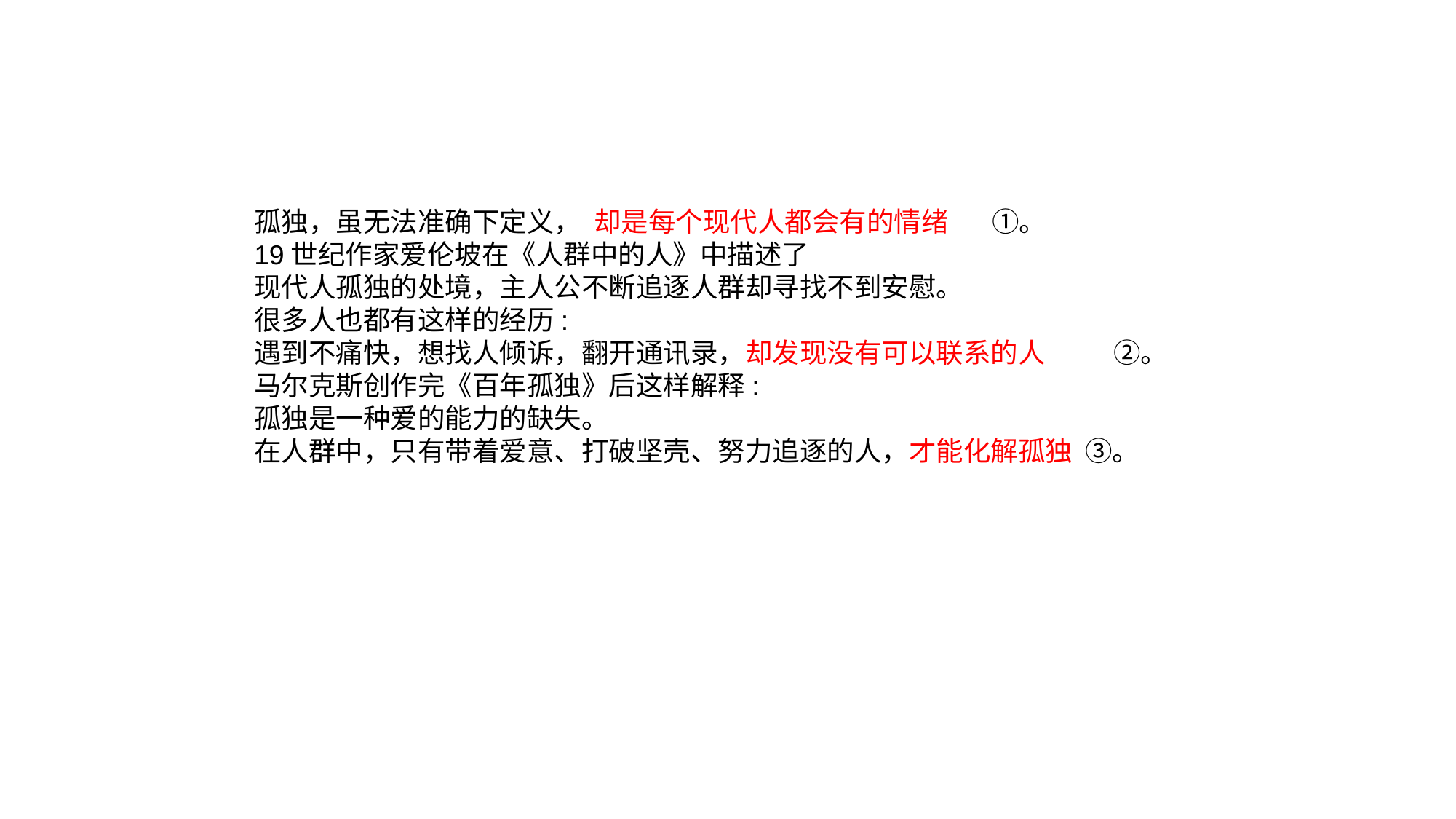

孤独，虽无法准确下定义，  却是每个现代人都会有的情绪       ①。
19世纪作家爱伦坡在《人群中的人》中描述了
现代人孤独的处境，主人公不断追逐人群却寻找不到安慰。
很多人也都有这样的经历:
遇到不痛快，想找人倾诉，翻开通讯录，却发现没有可以联系的人           ②。
马尔克斯创作完《百年孤独》后这样解释:
孤独是一种爱的能力的缺失。
在人群中，只有带着爱意、打破坚壳、努力追逐的人，才能化解孤独  ③。